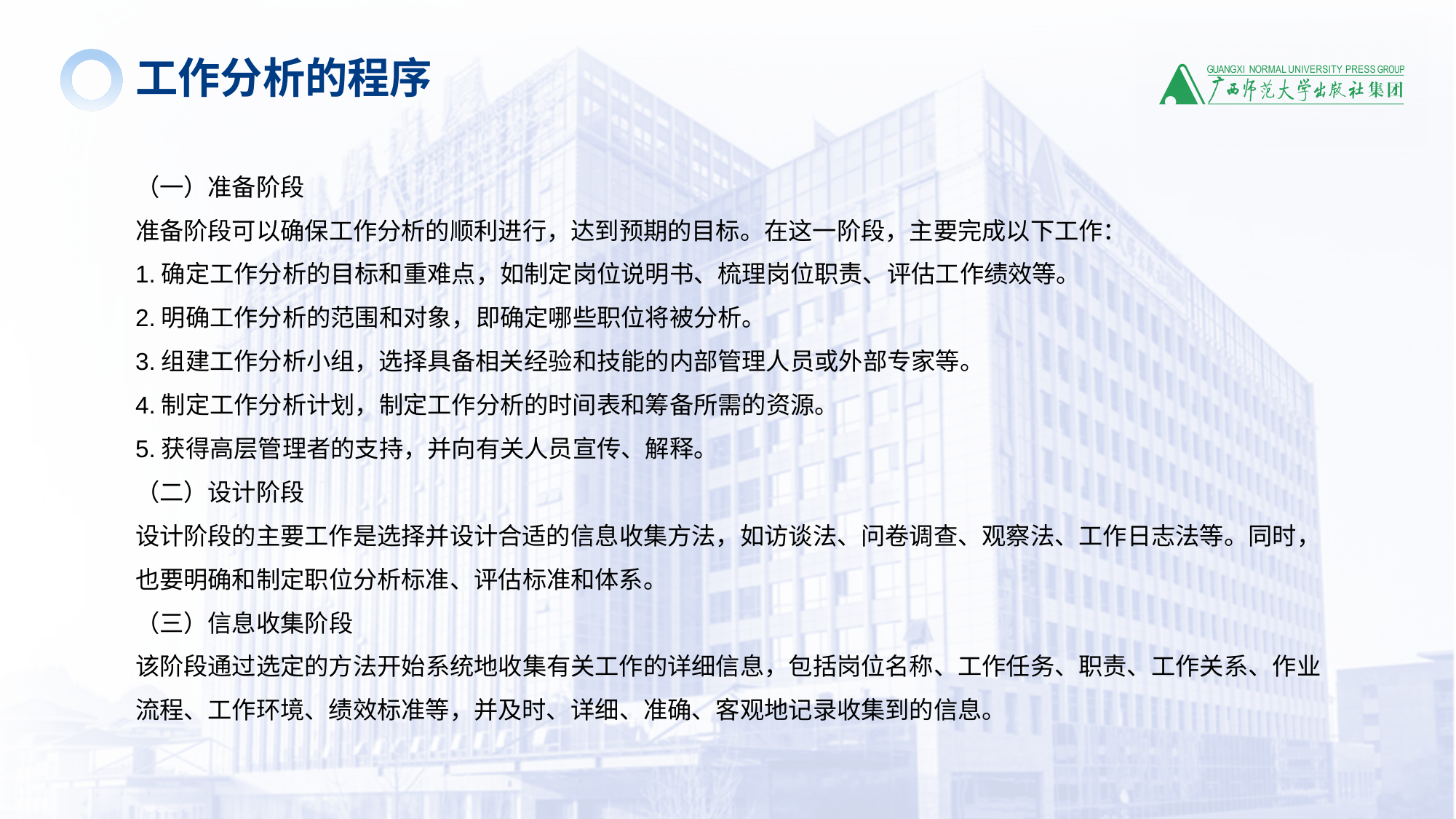

工作分析的程序

（一）准备阶段
准备阶段可以确保工作分析的顺利进行，达到预期的目标。在这一阶段，主要完成以下工作：
1.确定工作分析的目标和重难点，如制定岗位说明书、梳理岗位职责、评估工作绩效等。
2.明确工作分析的范围和对象，即确定哪些职位将被分析。
3.组建工作分析小组，选择具备相关经验和技能的内部管理人员或外部专家等。
4.制定工作分析计划，制定工作分析的时间表和筹备所需的资源。
5.获得高层管理者的支持，并向有关人员宣传、解释。
（二）设计阶段
设计阶段的主要工作是选择并设计合适的信息收集方法，如访谈法、问卷调查、观察法、工作日志法等。同时，也要明确和制定职位分析标准、评估标准和体系。
（三）信息收集阶段
该阶段通过选定的方法开始系统地收集有关工作的详细信息，包括岗位名称、工作任务、职责、工作关系、作业流程、工作环境、绩效标准等，并及时、详细、准确、客观地记录收集到的信息。